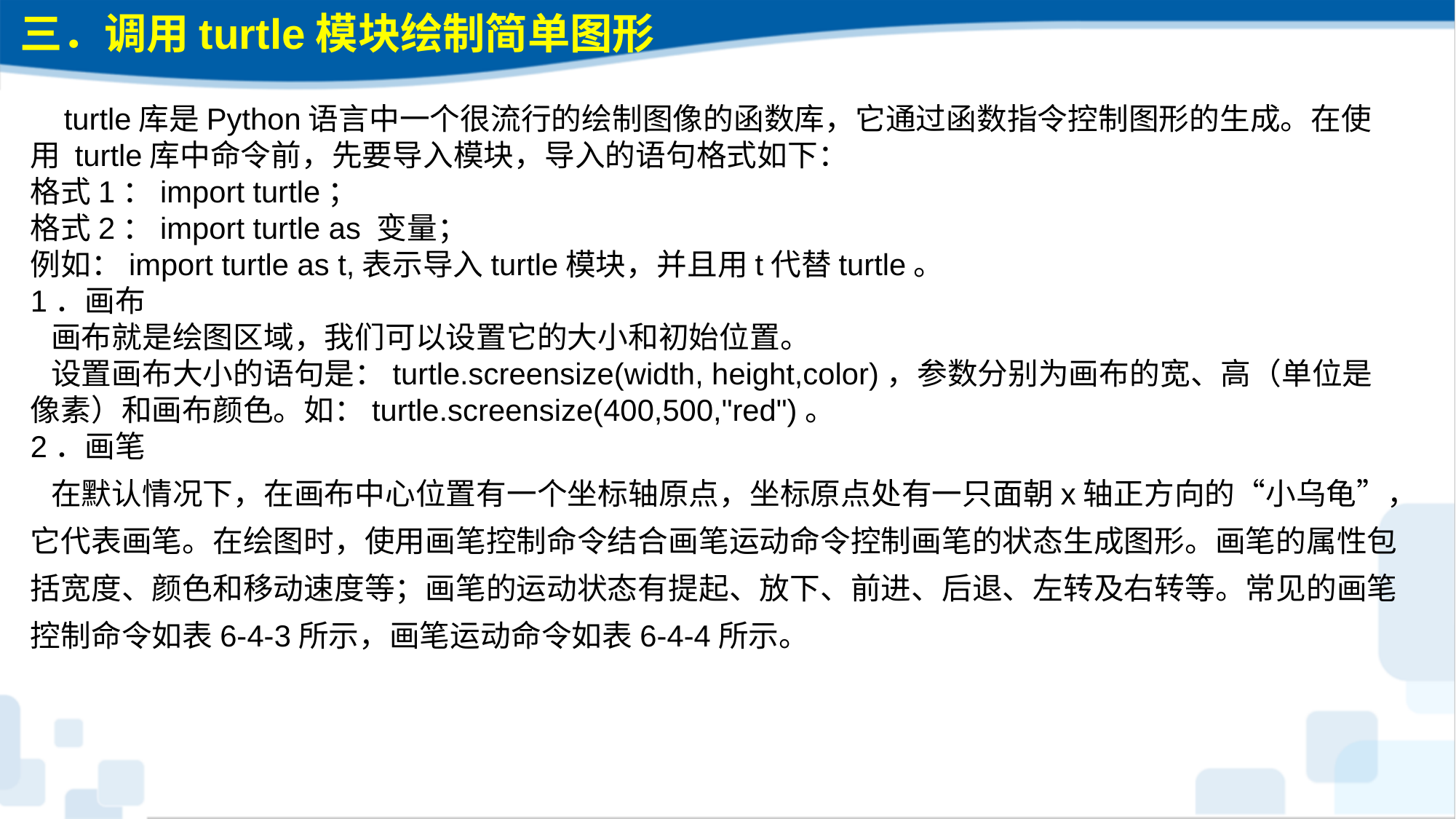

三．调用turtle模块绘制简单图形
    turtle库是Python语言中一个很流行的绘制图像的函数库，它通过函数指令控制图形的生成。在使用 turtle库中命令前，先要导入模块，导入的语句格式如下：格式1：import turtle；格式2：import turtle as 变量；例如：import turtle as t,表示导入turtle模块，并且用t代替turtle。1．画布  画布就是绘图区域，我们可以设置它的大小和初始位置。  设置画布大小的语句是：turtle.screensize(width, height,color)，参数分别为画布的宽、高（单位是像素）和画布颜色。如：turtle.screensize(400,500,"red")。2．画笔  在默认情况下，在画布中心位置有一个坐标轴原点，坐标原点处有一只面朝x轴正方向的“小乌龟”，它代表画笔。在绘图时，使用画笔控制命令结合画笔运动命令控制画笔的状态生成图形。画笔的属性包括宽度、颜色和移动速度等；画笔的运动状态有提起、放下、前进、后退、左转及右转等。常见的画笔控制命令如表6-4-3所示，画笔运动命令如表6-4-4所示。